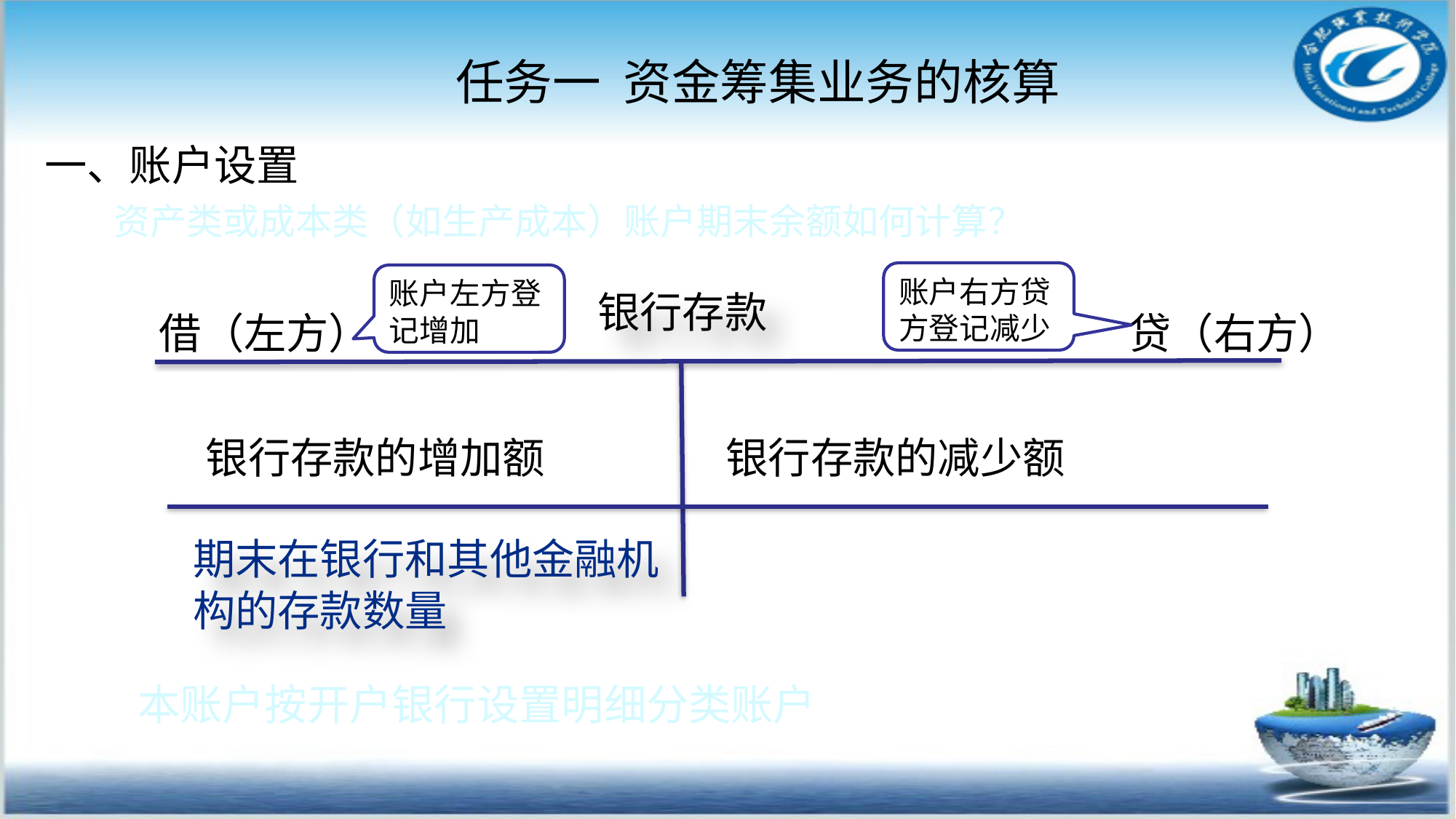

任务一  资金筹集业务的核算
#
一、账户设置
   资产类或成本类（如生产成本）账户期末余额如何计算？
账户右方贷方登记减少
账户左方登记增加
银行存款
借（左方）
贷（右方）
银行存款的增加额
银行存款的减少额
期末在银行和其他金融机构的存款数量
本账户按开户银行设置明细分类账户